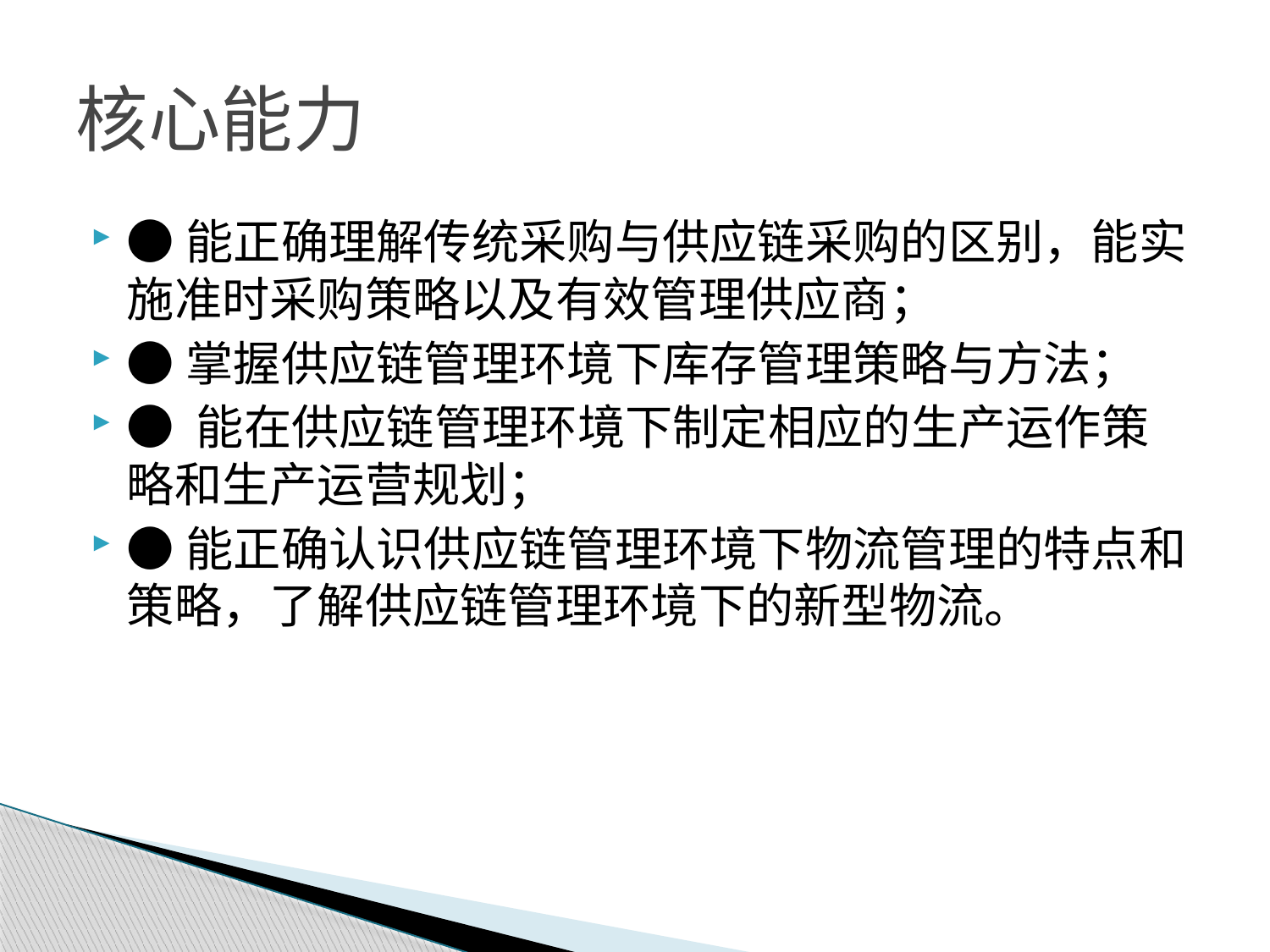

# 核心能力
●能正确理解传统采购与供应链采购的区别，能实施准时采购策略以及有效管理供应商；
●掌握供应链管理环境下库存管理策略与方法；
● 能在供应链管理环境下制定相应的生产运作策略和生产运营规划；
●能正确认识供应链管理环境下物流管理的特点和策略，了解供应链管理环境下的新型物流。